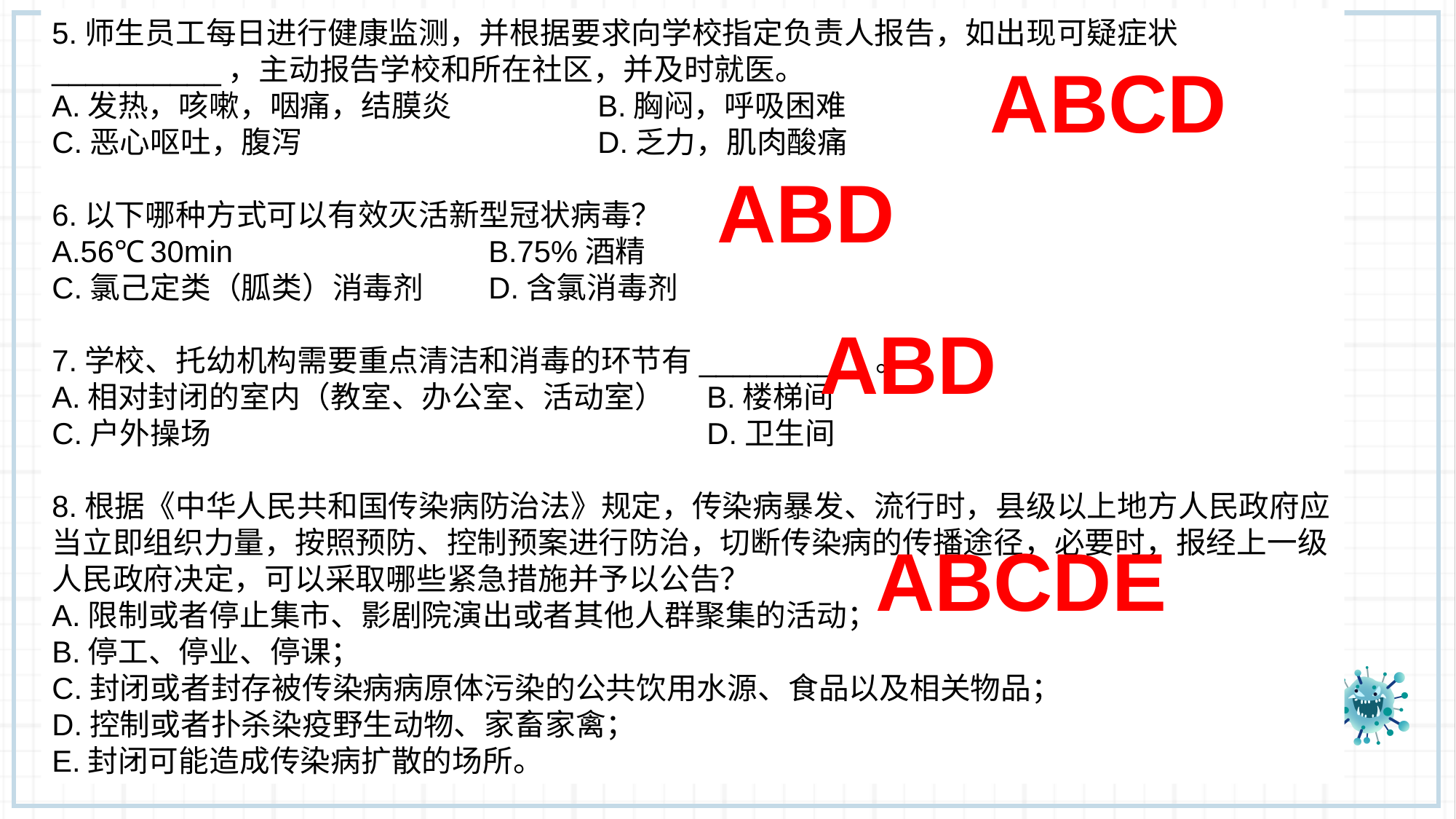

5.师生员工每日进行健康监测，并根据要求向学校指定负责人报告，如出现可疑症状__________，主动报告学校和所在社区，并及时就医。
A.发热，咳嗽，咽痛，结膜炎    		B.胸闷，呼吸困难
C.恶心呕吐，腹泻              		D.乏力，肌肉酸痛

6.以下哪种方式可以有效灭活新型冠状病毒？
A.56℃30min                	 	B.75%酒精
C.氯己定类（胍类）消毒剂    	D.含氯消毒剂

7.学校、托幼机构需要重点清洁和消毒的环节有__________。
A.相对封闭的室内（教室、办公室、活动室）    	B.楼梯间
C.户外操场                                  			D.卫生间

8.根据《中华人民共和国传染病防治法》规定，传染病暴发、流行时，县级以上地方人民政府应当立即组织力量，按照预防、控制预案进行防治，切断传染病的传播途径，必要时，报经上一级人民政府决定，可以采取哪些紧急措施并予以公告？
A.限制或者停止集市、影剧院演出或者其他人群聚集的活动；
B.停工、停业、停课；
C.封闭或者封存被传染病病原体污染的公共饮用水源、食品以及相关物品；
D.控制或者扑杀染疫野生动物、家畜家禽；
E.封闭可能造成传染病扩散的场所。
ABCD
ABD
ABD
ABCDE